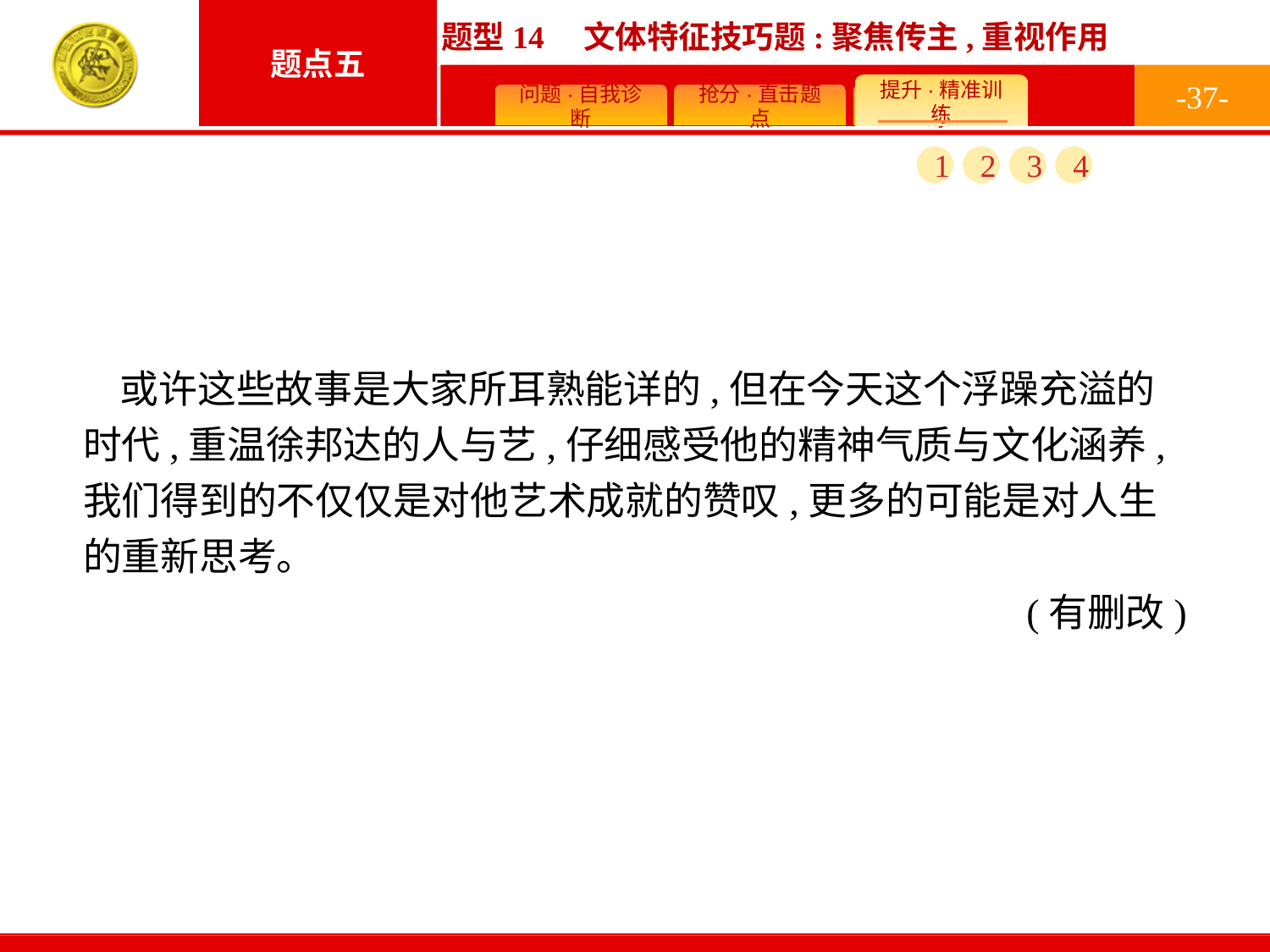

-37-
1
2
3
4
或许这些故事是大家所耳熟能详的,但在今天这个浮躁充溢的时代,重温徐邦达的人与艺,仔细感受他的精神气质与文化涵养,我们得到的不仅仅是对他艺术成就的赞叹,更多的可能是对人生的重新思考。
(有删改)